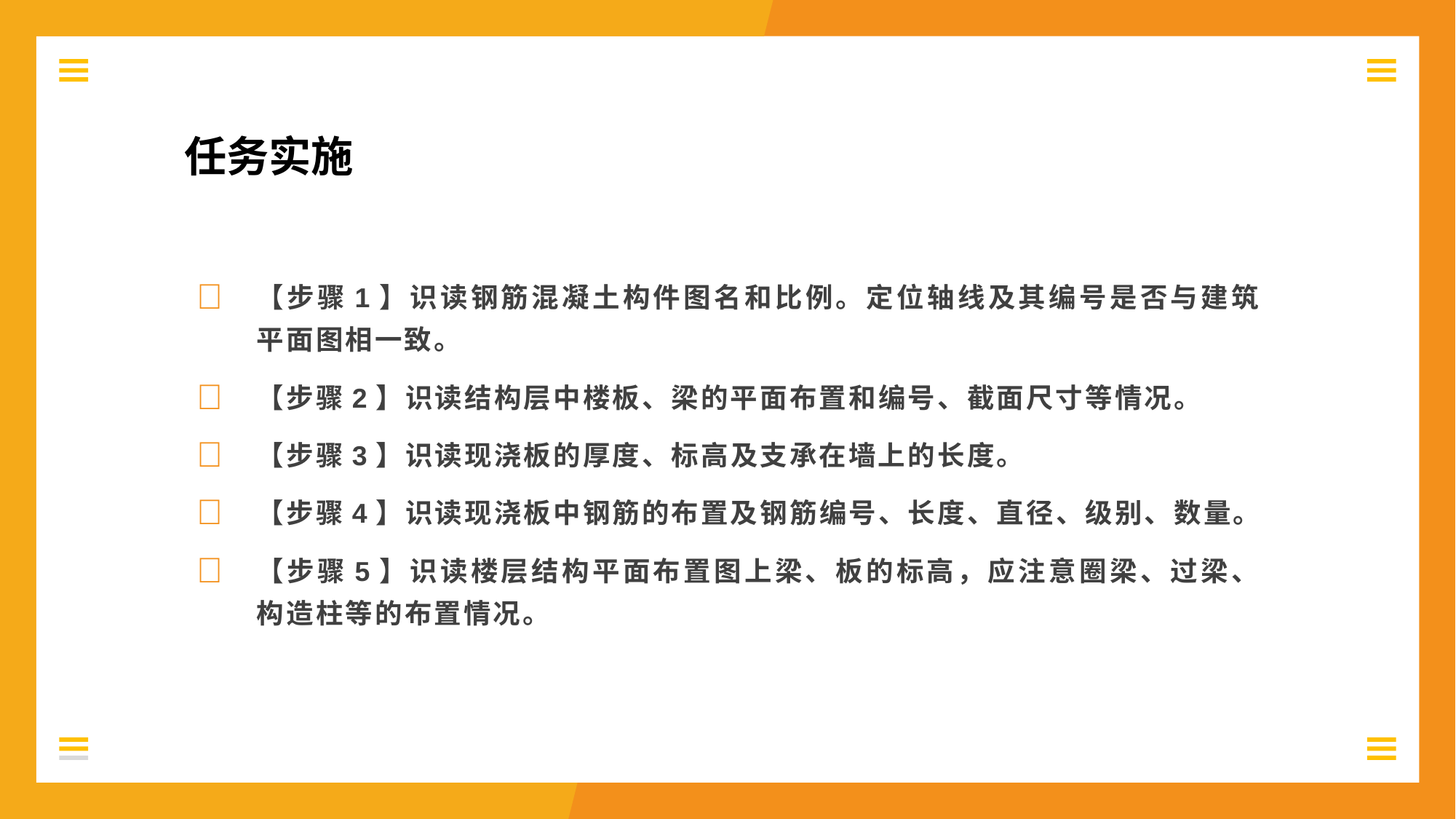

任务实施
【步骤1】识读钢筋混凝土构件图名和比例。定位轴线及其编号是否与建筑平面图相一致。
【步骤2】识读结构层中楼板、梁的平面布置和编号、截面尺寸等情况。
【步骤3】识读现浇板的厚度、标高及支承在墙上的长度。
【步骤4】识读现浇板中钢筋的布置及钢筋编号、长度、直径、级别、数量。
【步骤5】识读楼层结构平面布置图上梁、板的标高，应注意圈梁、过梁、构造柱等的布置情况。